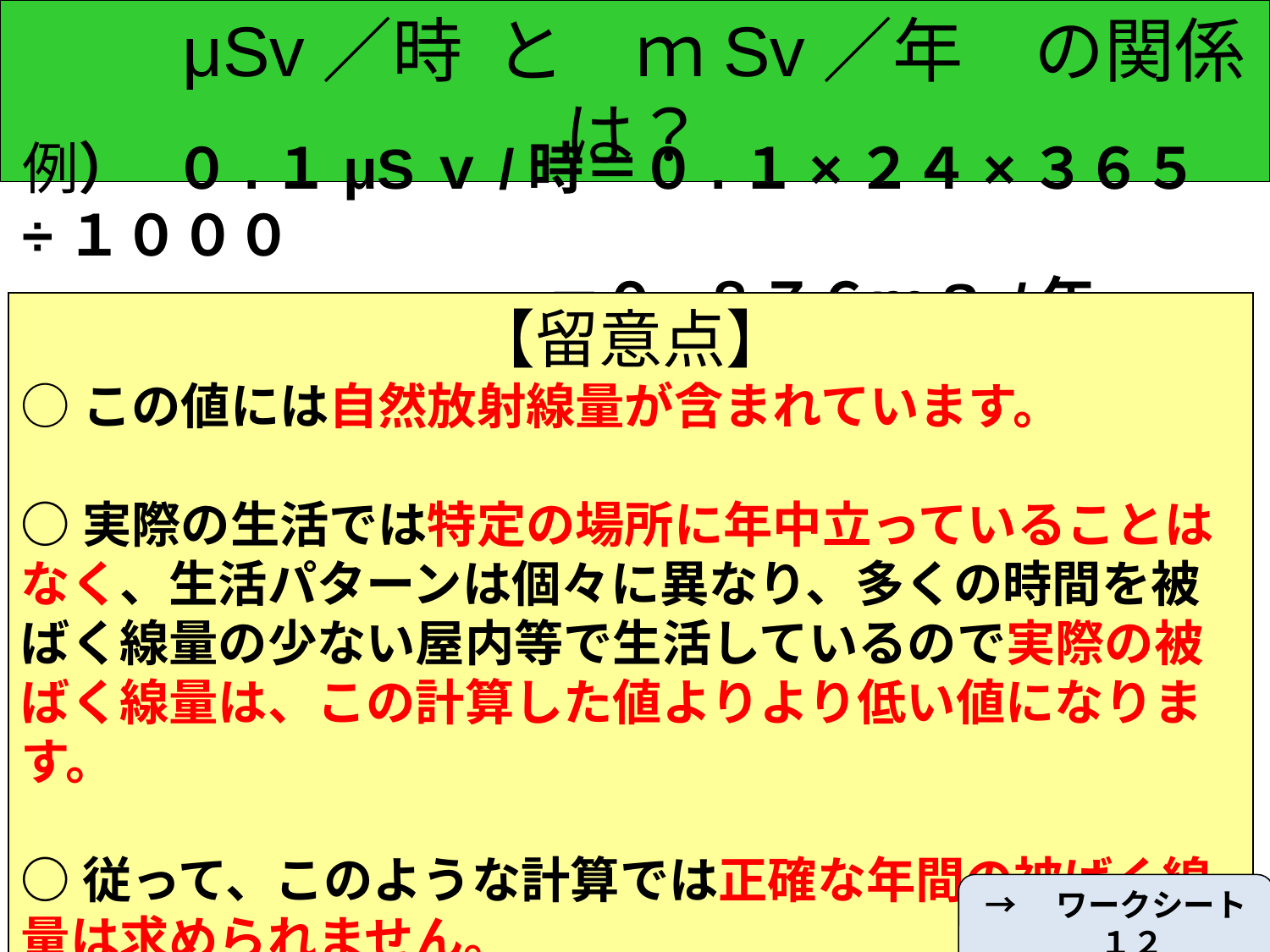

μSv／時  と　ｍSv／年　の関係は？
例）   ０.１μSｖ/時＝０.１×２４×３６５÷１０００
　　　　　　         　 ＝０.８７６ｍSv/年
【留意点】
○この値には自然放射線量が含まれています。

○実際の生活では特定の場所に年中立っていることはなく、生活パターンは個々に異なり、多くの時間を被ばく線量の少ない屋内等で生活しているので実際の被ばく線量は、この計算した値よりより低い値になります。

○従って、このような計算では正確な年間の被ばく線量は求められません。
→　ワークシート　１２